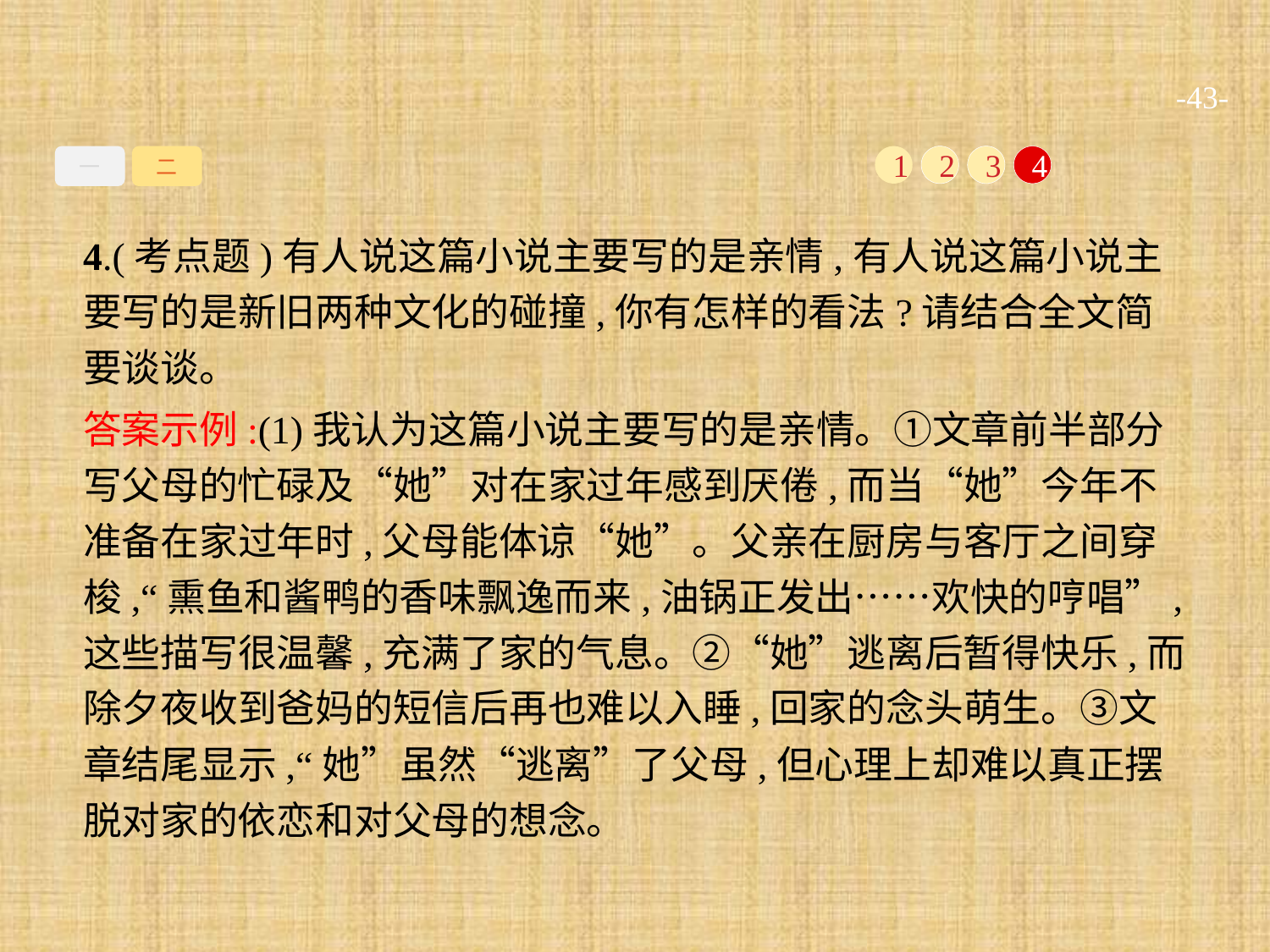

-43-
一
二
1
2
3
4
4.(考点题)有人说这篇小说主要写的是亲情,有人说这篇小说主要写的是新旧两种文化的碰撞,你有怎样的看法?请结合全文简要谈谈。
答案示例:(1)我认为这篇小说主要写的是亲情。①文章前半部分写父母的忙碌及“她”对在家过年感到厌倦,而当“她”今年不准备在家过年时,父母能体谅“她”。父亲在厨房与客厅之间穿梭,“熏鱼和酱鸭的香味飘逸而来,油锅正发出……欢快的哼唱”,这些描写很温馨,充满了家的气息。②“她”逃离后暂得快乐,而除夕夜收到爸妈的短信后再也难以入睡,回家的念头萌生。③文章结尾显示,“她”虽然“逃离”了父母,但心理上却难以真正摆脱对家的依恋和对父母的想念。